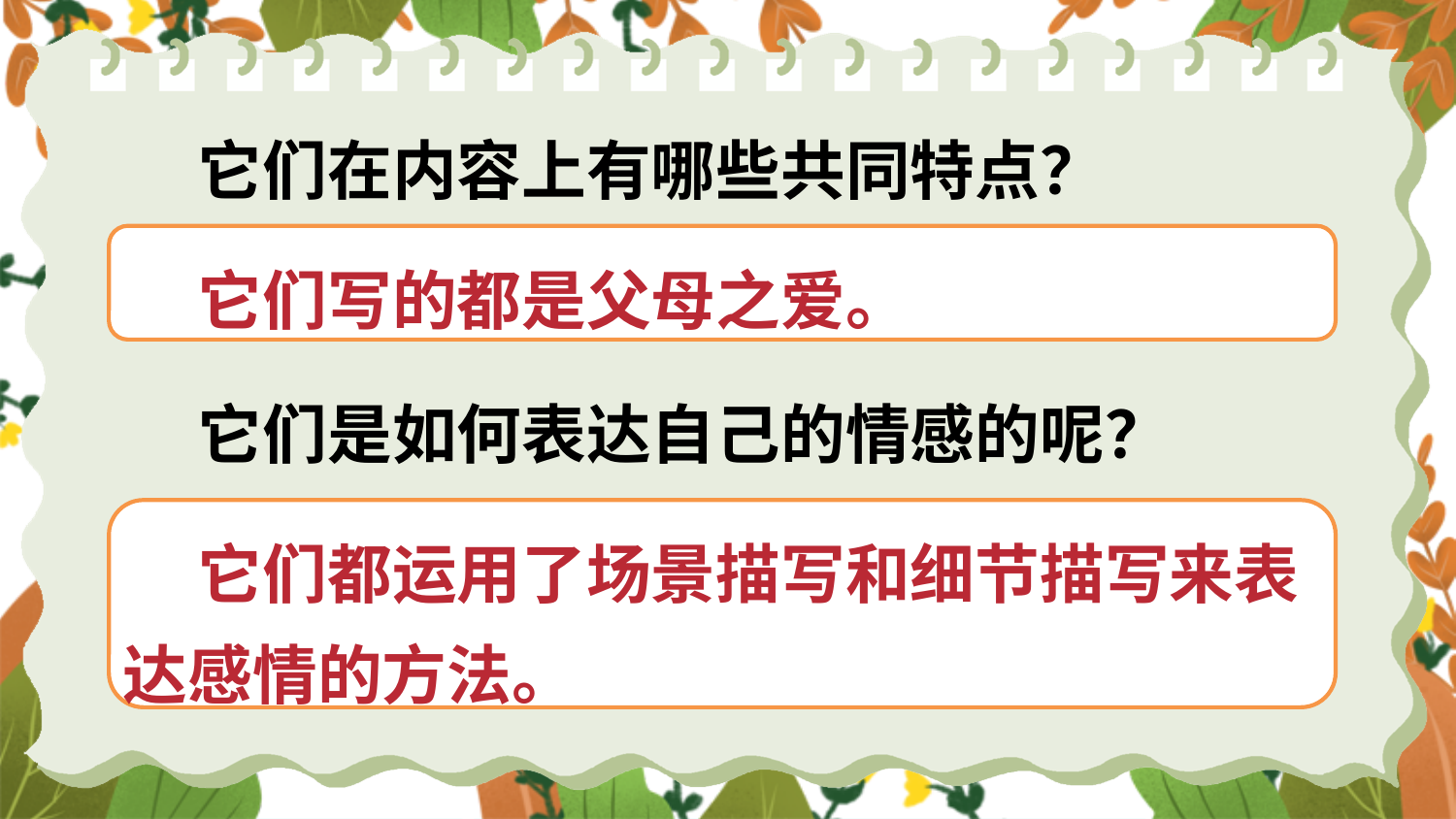

它们在内容上有哪些共同特点？

    它们写的都是父母之爱。
    它们是如何表达自己的情感的呢？

    它们都运用了场景描写和细节描写来表达感情的方法。